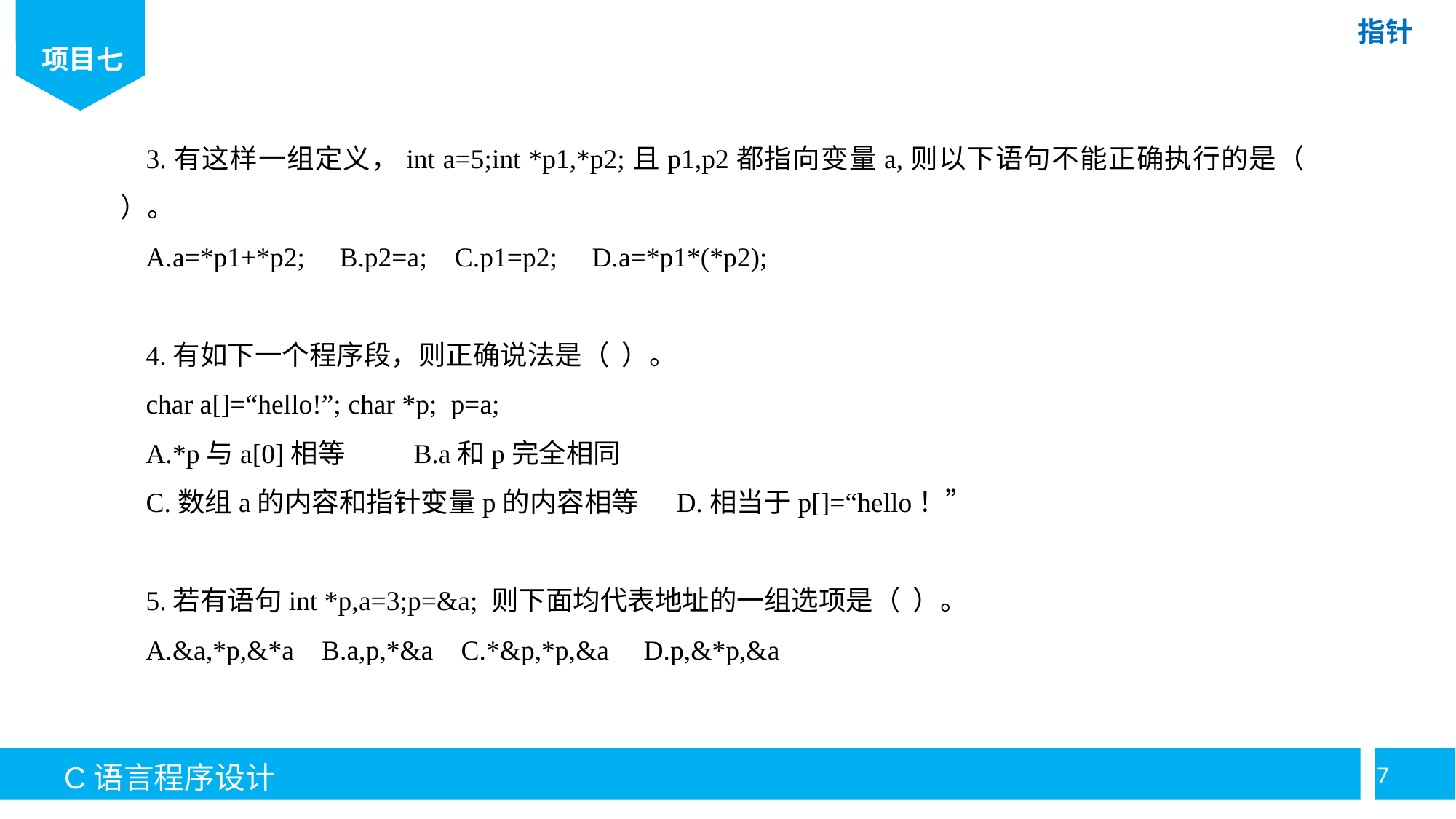

3.有这样一组定义，int a=5;int *p1,*p2;且p1,p2都指向变量a,则以下语句不能正确执行的是（  ）。
A.a=*p1+*p2;     B.p2=a;    C.p1=p2;     D.a=*p1*(*p2);

4.有如下一个程序段，则正确说法是（  ）。
char a[]=“hello!”; char *p;  p=a;
A.*p与a[0]相等          B.a和p完全相同
C.数组a的内容和指针变量p的内容相等     D.相当于p[]=“hello！”

5.若有语句int *p,a=3;p=&a; 则下面均代表地址的一组选项是（  ）。
A.&a,*p,&*a    B.a,p,*&a    C.*&p,*p,&a     D.p,&*p,&a